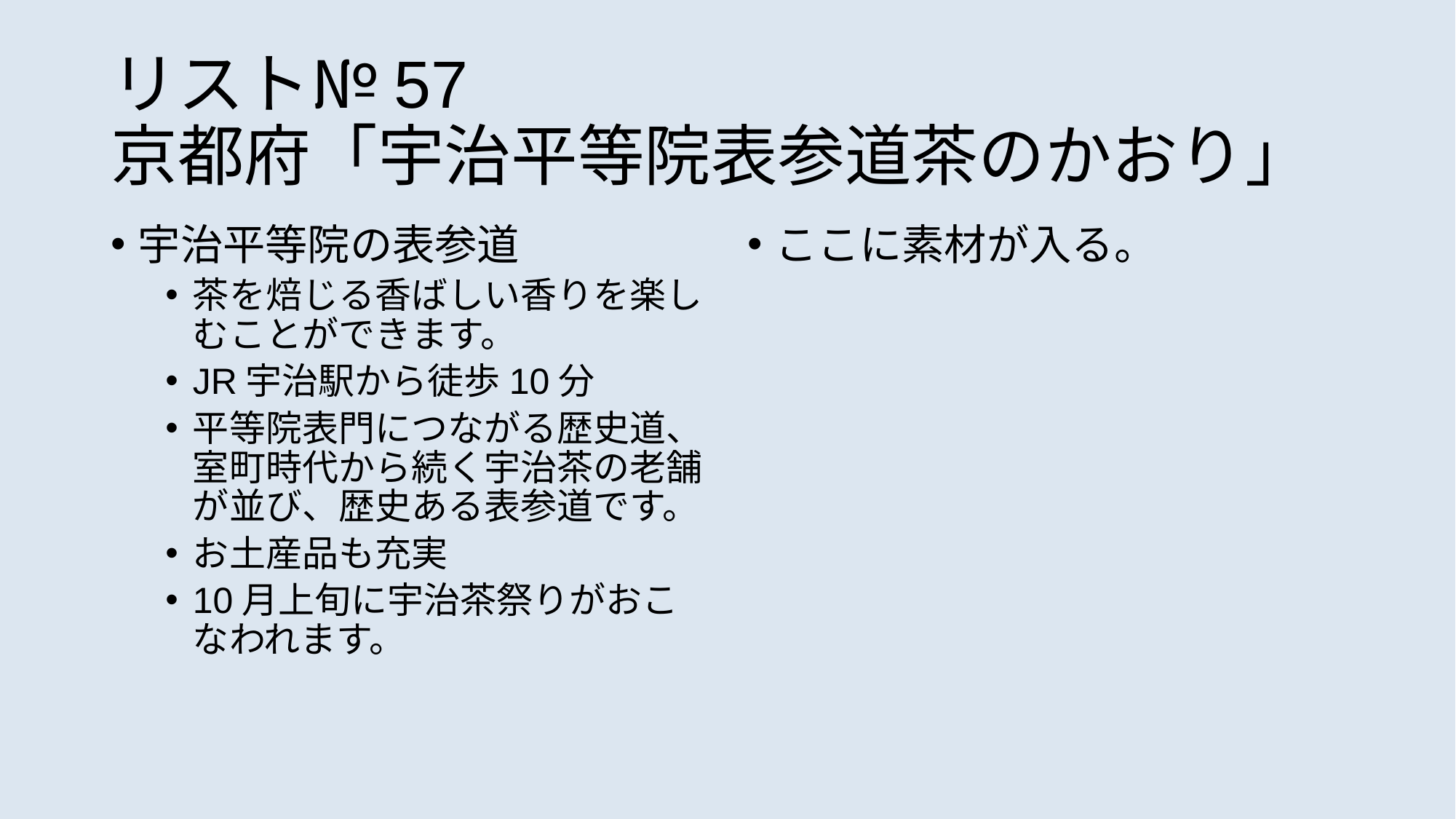

# リスト№57 京都府「宇治平等院表参道茶のかおり」
宇治平等院の表参道
茶を焙じる香ばしい香りを楽しむことができます。
JR宇治駅から徒歩10分
平等院表門につながる歴史道、室町時代から続く宇治茶の老舗が並び、歴史ある表参道です。
お土産品も充実
10月上旬に宇治茶祭りがおこなわれます。
ここに素材が入る。